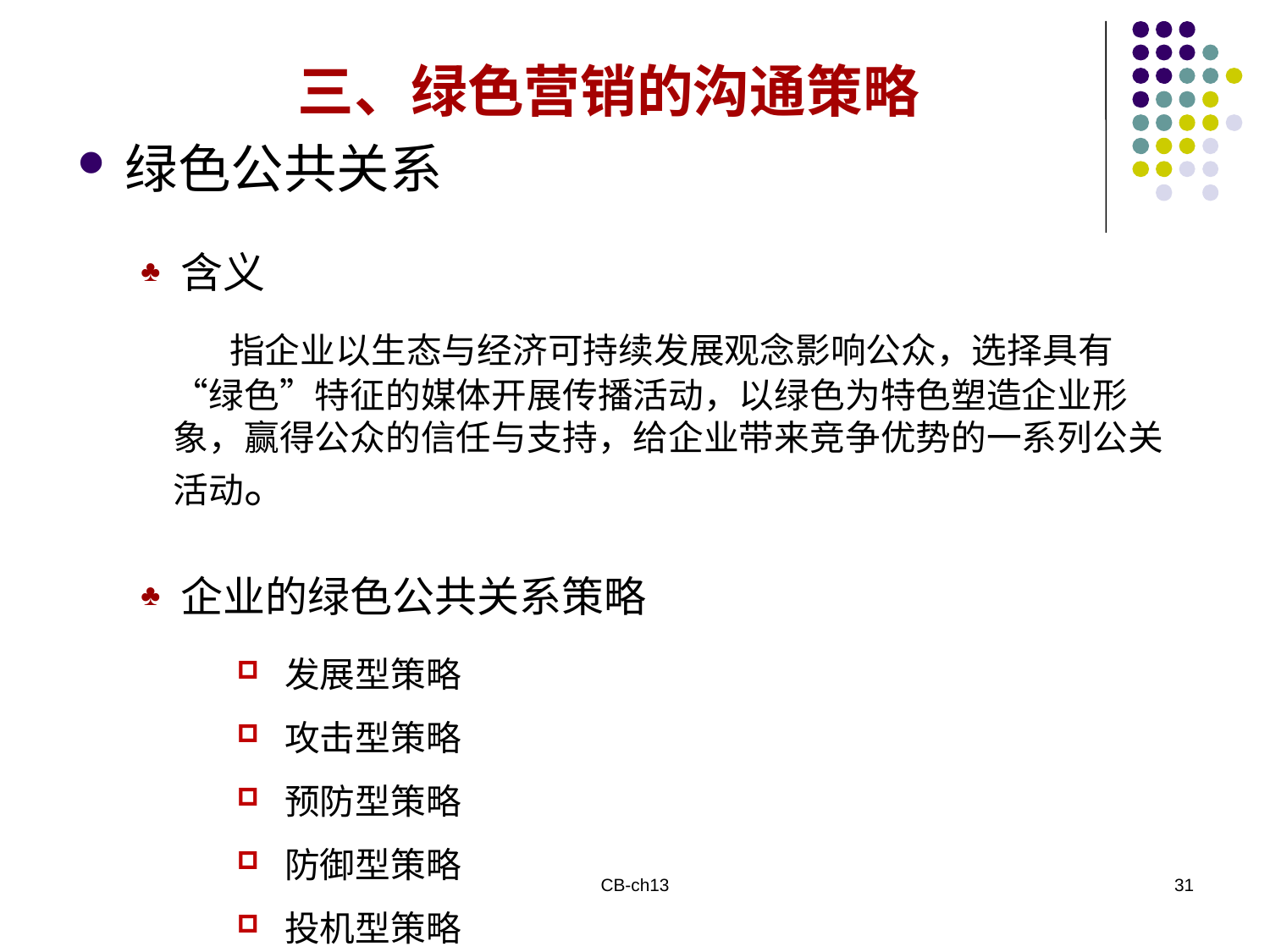

三、绿色营销的沟通策略
绿色公共关系
含义
         指企业以生态与经济可持续发展观念影响公众，选择具有“绿色”特征的媒体开展传播活动，以绿色为特色塑造企业形象，赢得公众的信任与支持，给企业带来竞争优势的一系列公关活动。
企业的绿色公共关系策略
发展型策略
攻击型策略
预防型策略
防御型策略
投机型策略
CB-ch13
31